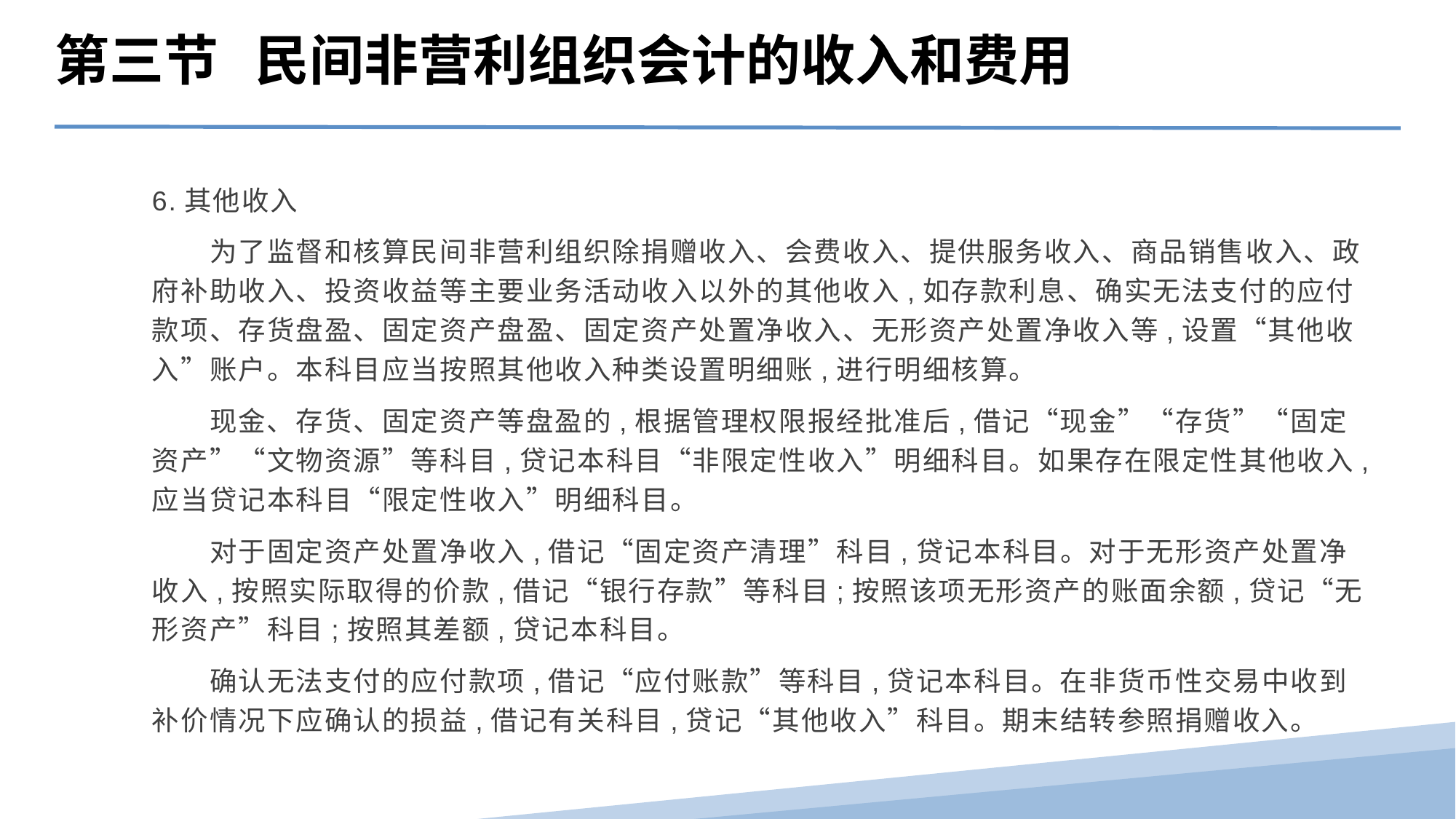

第三节   民间非营利组织会计的收入和费用
6.其他收入
　　为了监督和核算民间非营利组织除捐赠收入、会费收入、提供服务收入、商品销售收入、政府补助收入、投资收益等主要业务活动收入以外的其他收入,如存款利息、确实无法支付的应付款项、存货盘盈、固定资产盘盈、固定资产处置净收入、无形资产处置净收入等,设置“其他收入”账户。本科目应当按照其他收入种类设置明细账,进行明细核算。
　　现金、存货、固定资产等盘盈的,根据管理权限报经批准后,借记“现金”“存货”“固定资产”“文物资源”等科目,贷记本科目“非限定性收入”明细科目。如果存在限定性其他收入,应当贷记本科目“限定性收入”明细科目。
　　对于固定资产处置净收入,借记“固定资产清理”科目,贷记本科目。对于无形资产处置净收入,按照实际取得的价款,借记“银行存款”等科目;按照该项无形资产的账面余额,贷记“无形资产”科目;按照其差额,贷记本科目。
　　确认无法支付的应付款项,借记“应付账款”等科目,贷记本科目。在非货币性交易中收到补价情况下应确认的损益,借记有关科目,贷记“其他收入”科目。期末结转参照捐赠收入。